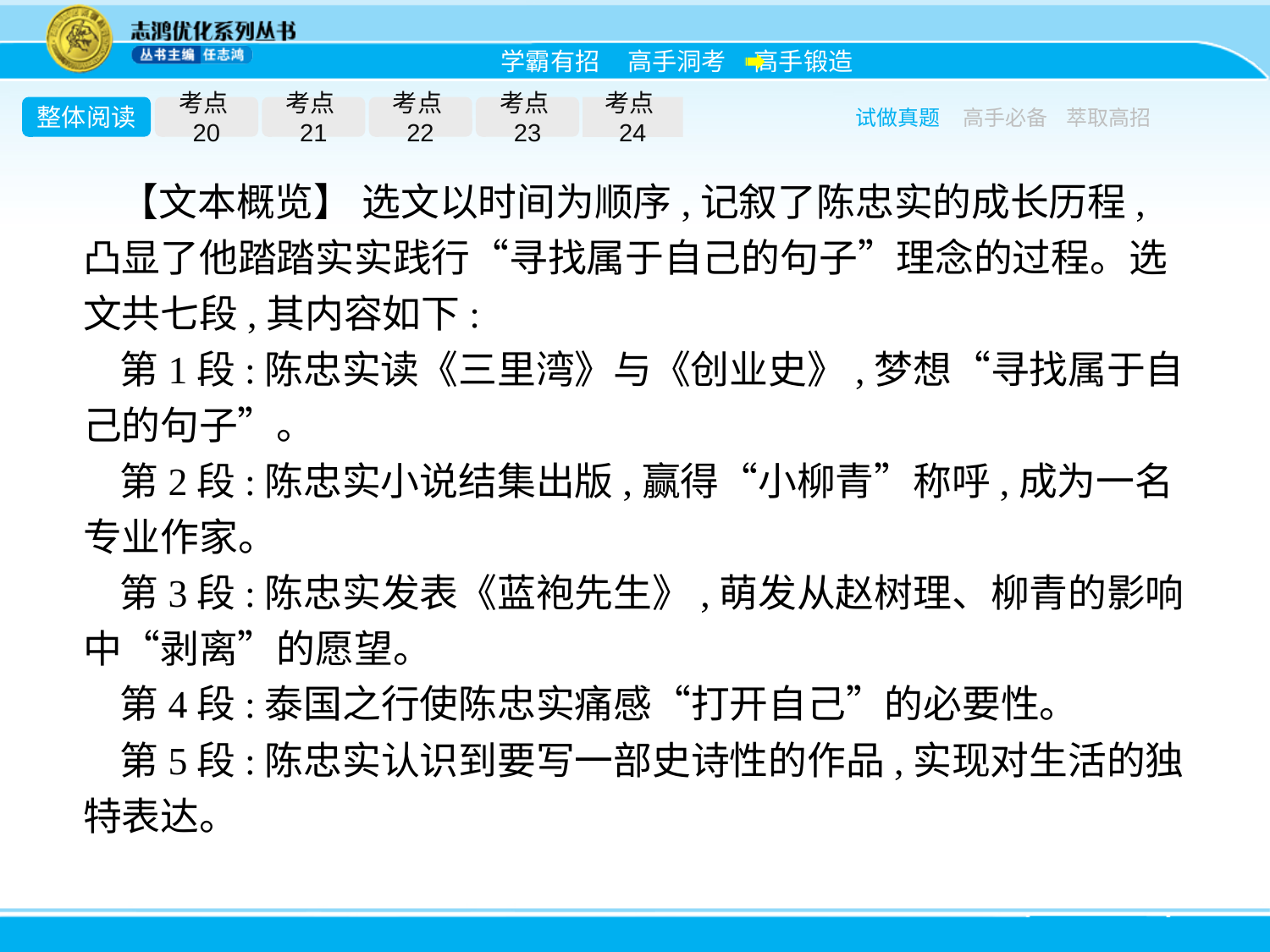

整体阅读
考点20
考点21
考点22
考点23
考点24
试做真题
高手必备
萃取高招
【文本概览】 选文以时间为顺序,记叙了陈忠实的成长历程,凸显了他踏踏实实践行“寻找属于自己的句子”理念的过程。选文共七段,其内容如下:
第1段:陈忠实读《三里湾》与《创业史》,梦想“寻找属于自己的句子”。
第2段:陈忠实小说结集出版,赢得“小柳青”称呼,成为一名专业作家。
第3段:陈忠实发表《蓝袍先生》,萌发从赵树理、柳青的影响中“剥离”的愿望。
第4段:泰国之行使陈忠实痛感“打开自己”的必要性。
第5段:陈忠实认识到要写一部史诗性的作品,实现对生活的独特表达。